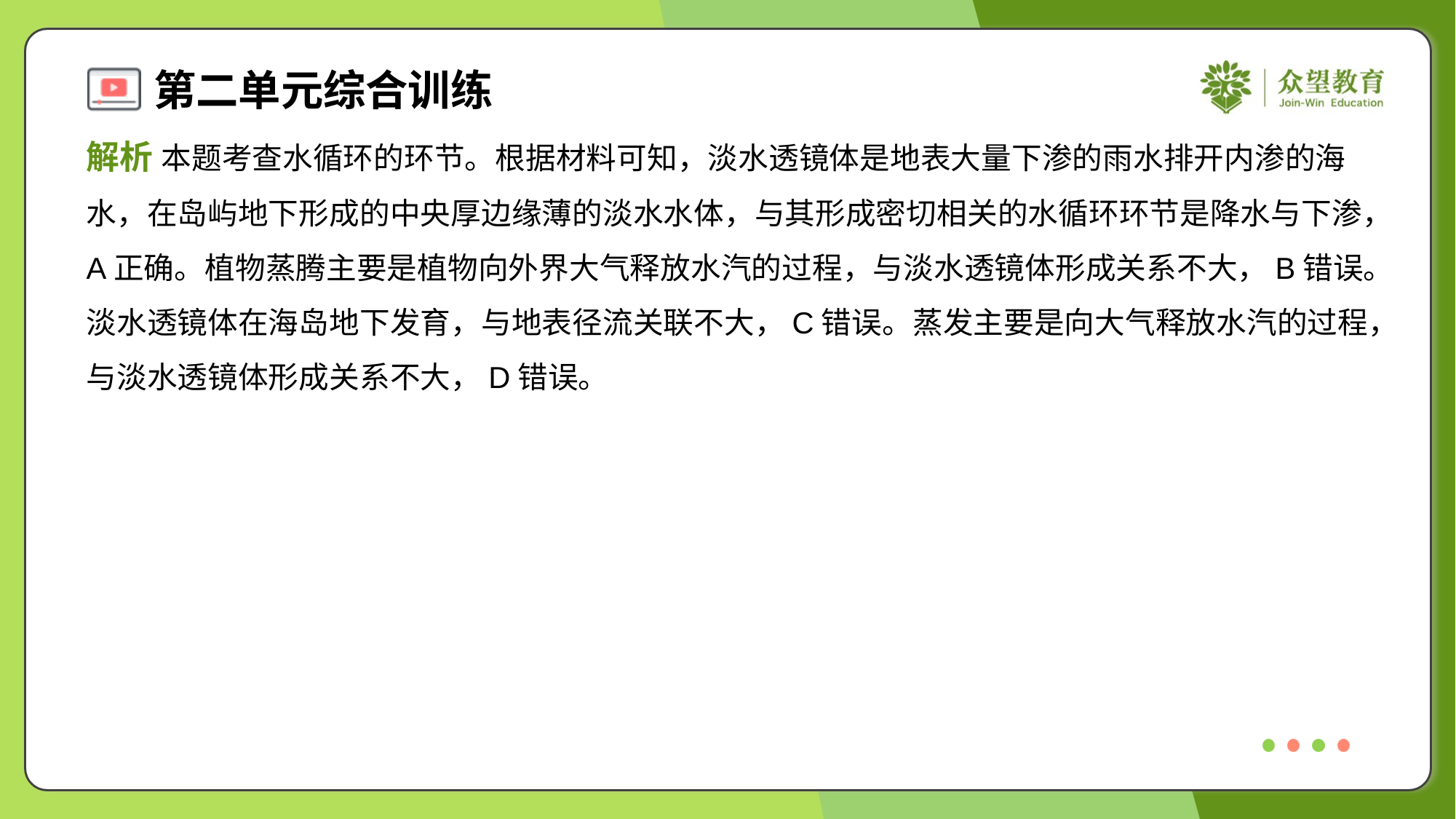

解析 本题考查水循环的环节。根据材料可知，淡水透镜体是地表大量下渗的雨水排开内渗的海
水，在岛屿地下形成的中央厚边缘薄的淡水水体，与其形成密切相关的水循环环节是降水与下渗，
A正确。植物蒸腾主要是植物向外界大气释放水汽的过程，与淡水透镜体形成关系不大，B错误。
淡水透镜体在海岛地下发育，与地表径流关联不大，C错误。蒸发主要是向大气释放水汽的过程，
与淡水透镜体形成关系不大，D错误。